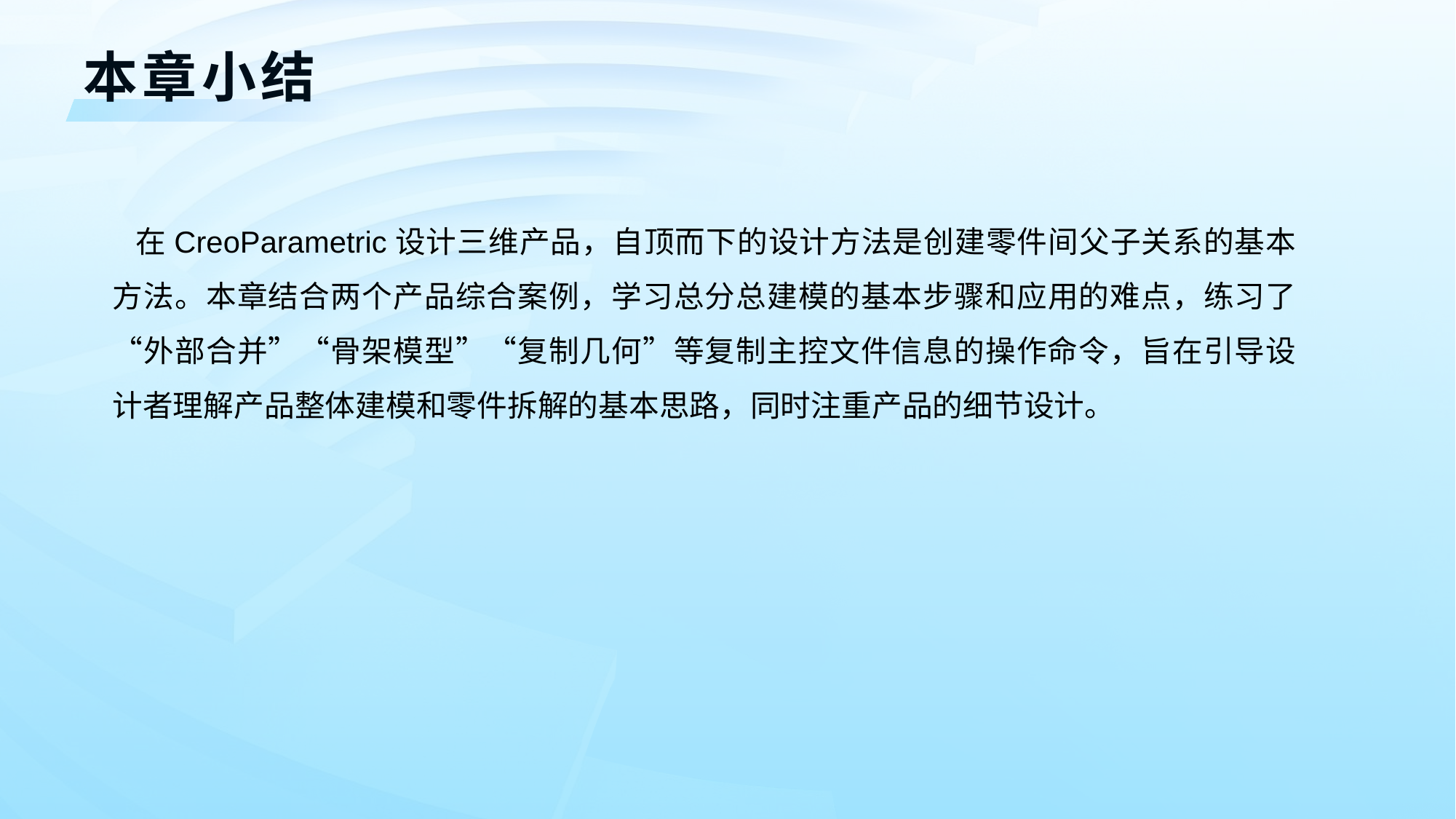

本章小结
在CreoParametric设计三维产品，自顶而下的设计方法是创建零件间父子关系的基本方法。本章结合两个产品综合案例，学习总分总建模的基本步骤和应用的难点，练习了“外部合并”“骨架模型”“复制几何”等复制主控文件信息的操作命令，旨在引导设计者理解产品整体建模和零件拆解的基本思路，同时注重产品的细节设计。